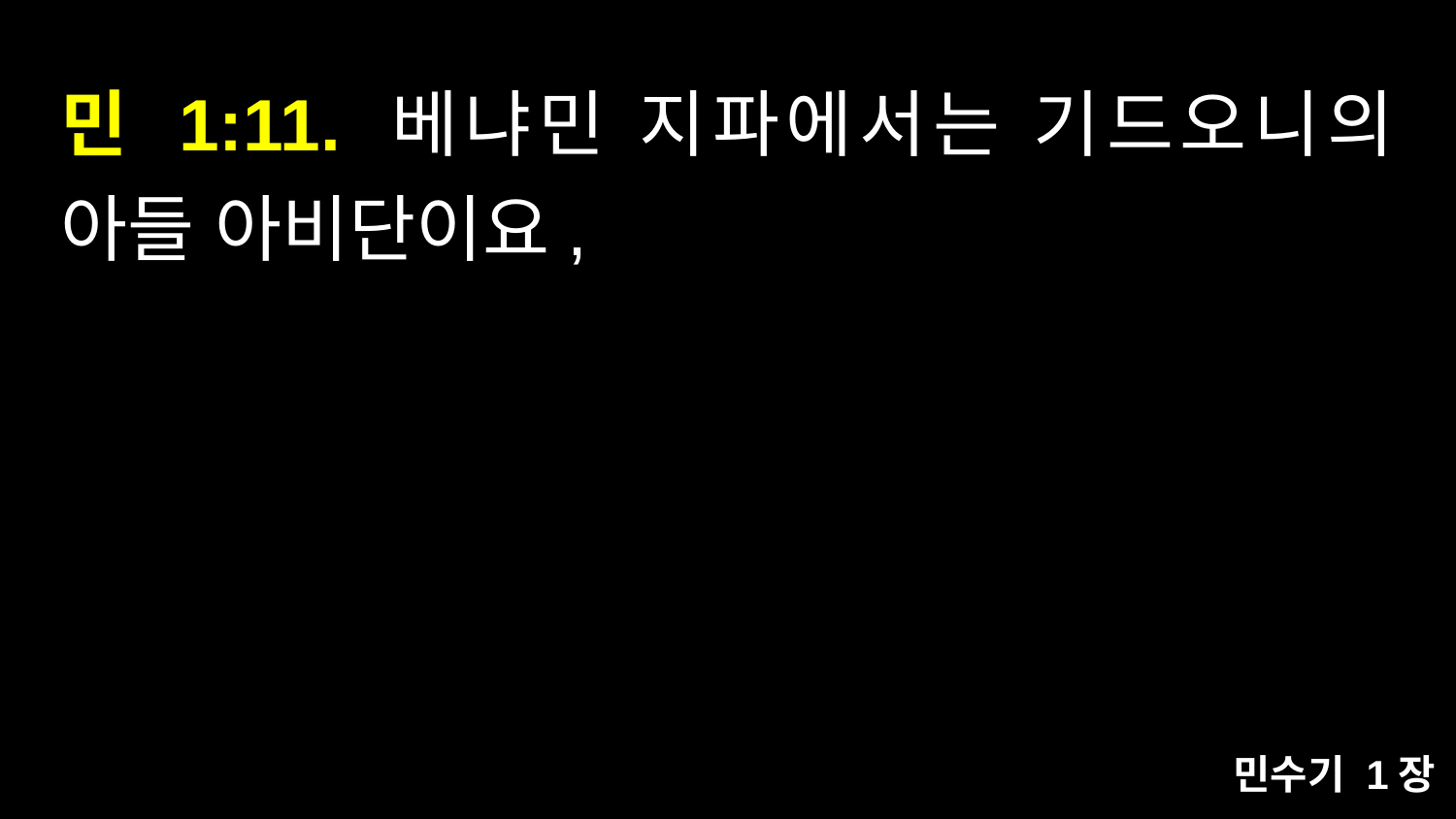

# 민 1:11. 베냐민 지파에서는 기드오니의 아들 아비단이요,
민수기 1장